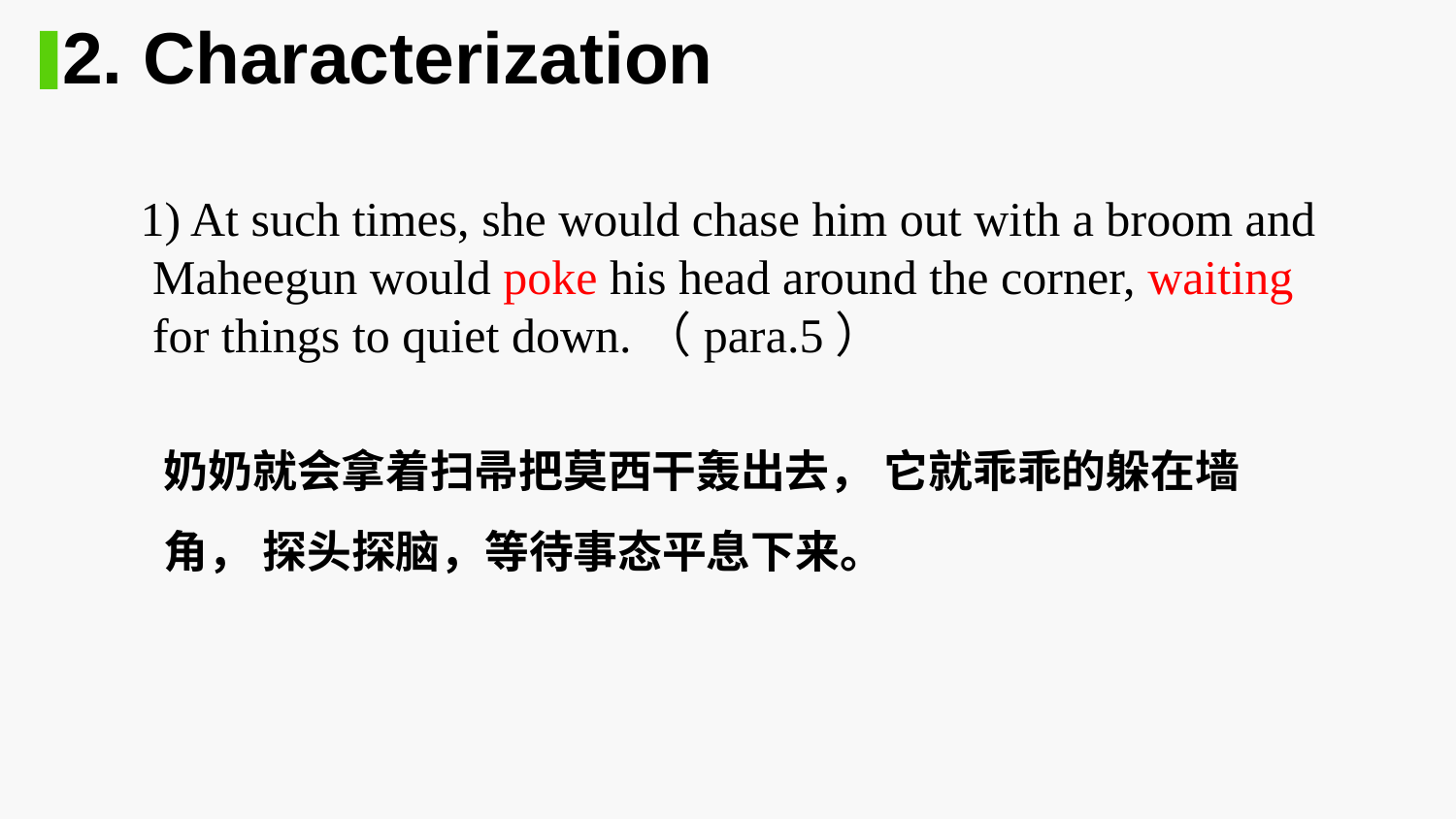

2. Characterization

     1) At such times, she would chase him out with a broom and Maheegun would poke his head around the corner, waiting for things to quiet down.（para.5）
奶奶就会拿着扫帚把莫西干轰出去， 它就乖乖的躲在墙角， 探头探脑，等待事态平息下来。